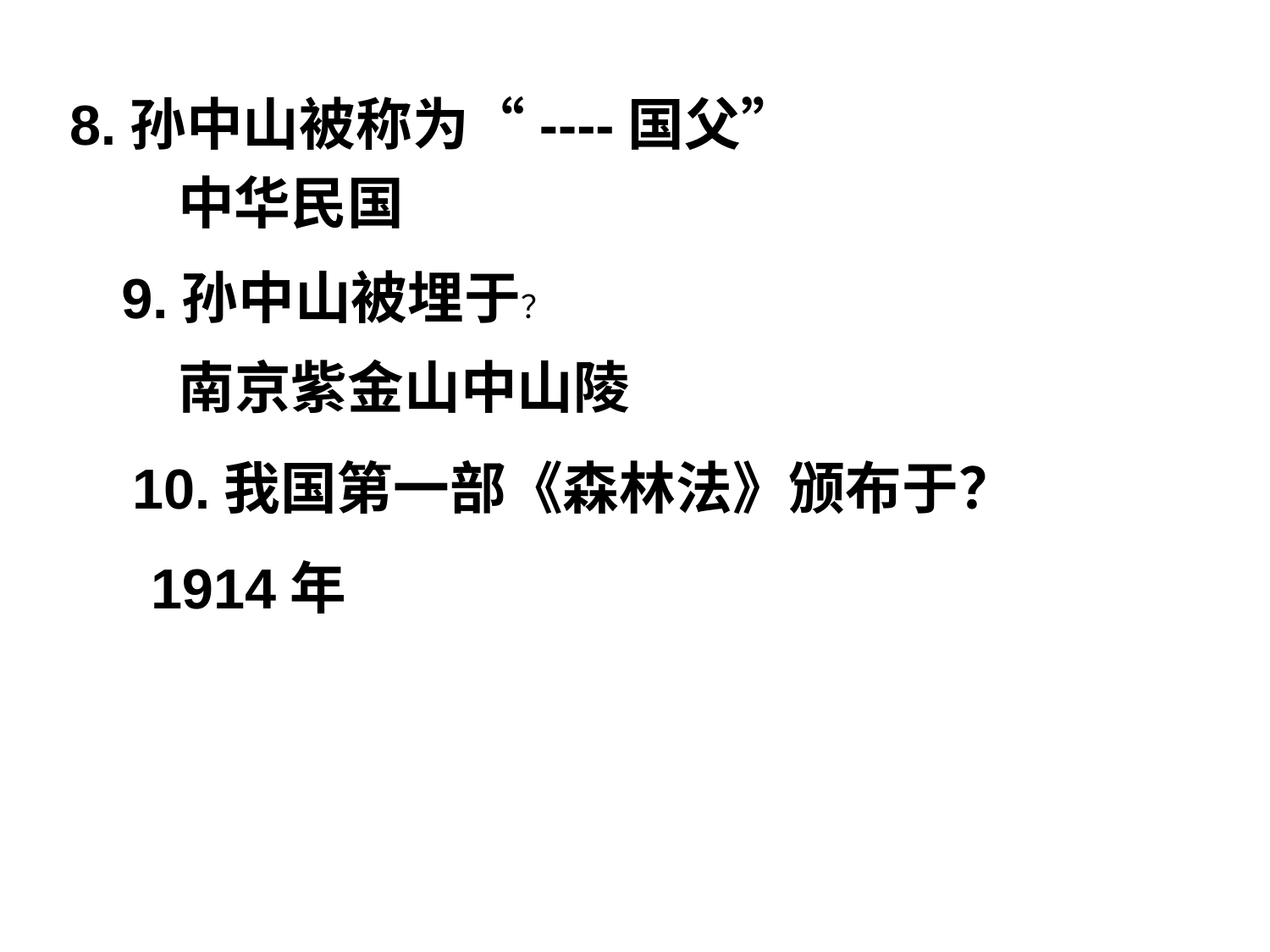

8.孙中山被称为“----国父”
中华民国
9.孙中山被埋于？
南京紫金山中山陵
10.我国第一部《森林法》颁布于？
1914年